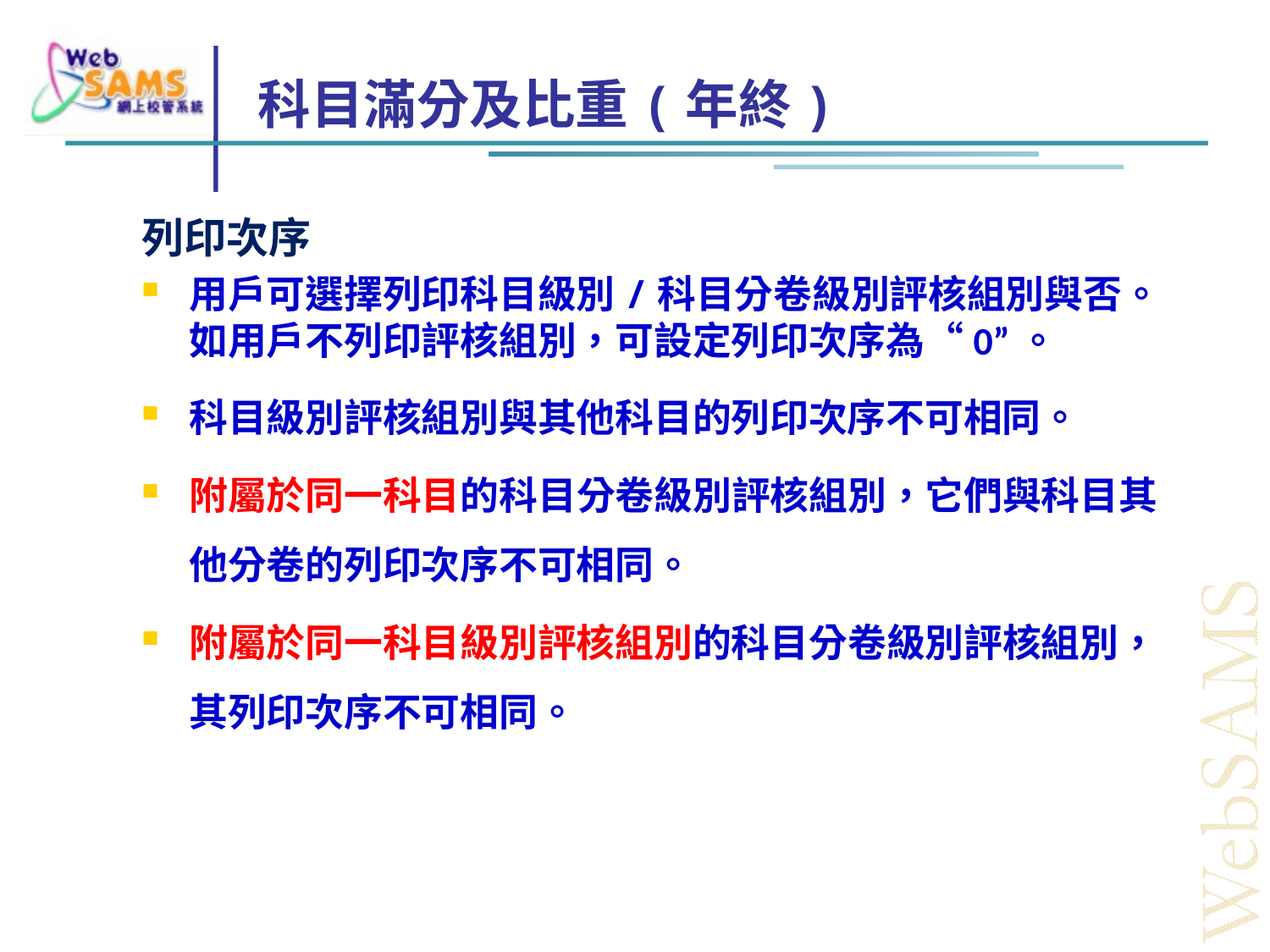

科目滿分及比重(年終)
列印次序
用戶可選擇列印科目級別/科目分卷級別評核組別與否。如用戶不列印評核組別，可設定列印次序為“0”。
科目級別評核組別與其他科目的列印次序不可相同。
附屬於同一科目的科目分卷級別評核組別，它們與科目其他分卷的列印次序不可相同。
附屬於同一科目級別評核組別的科目分卷級別評核組別，其列印次序不可相同。